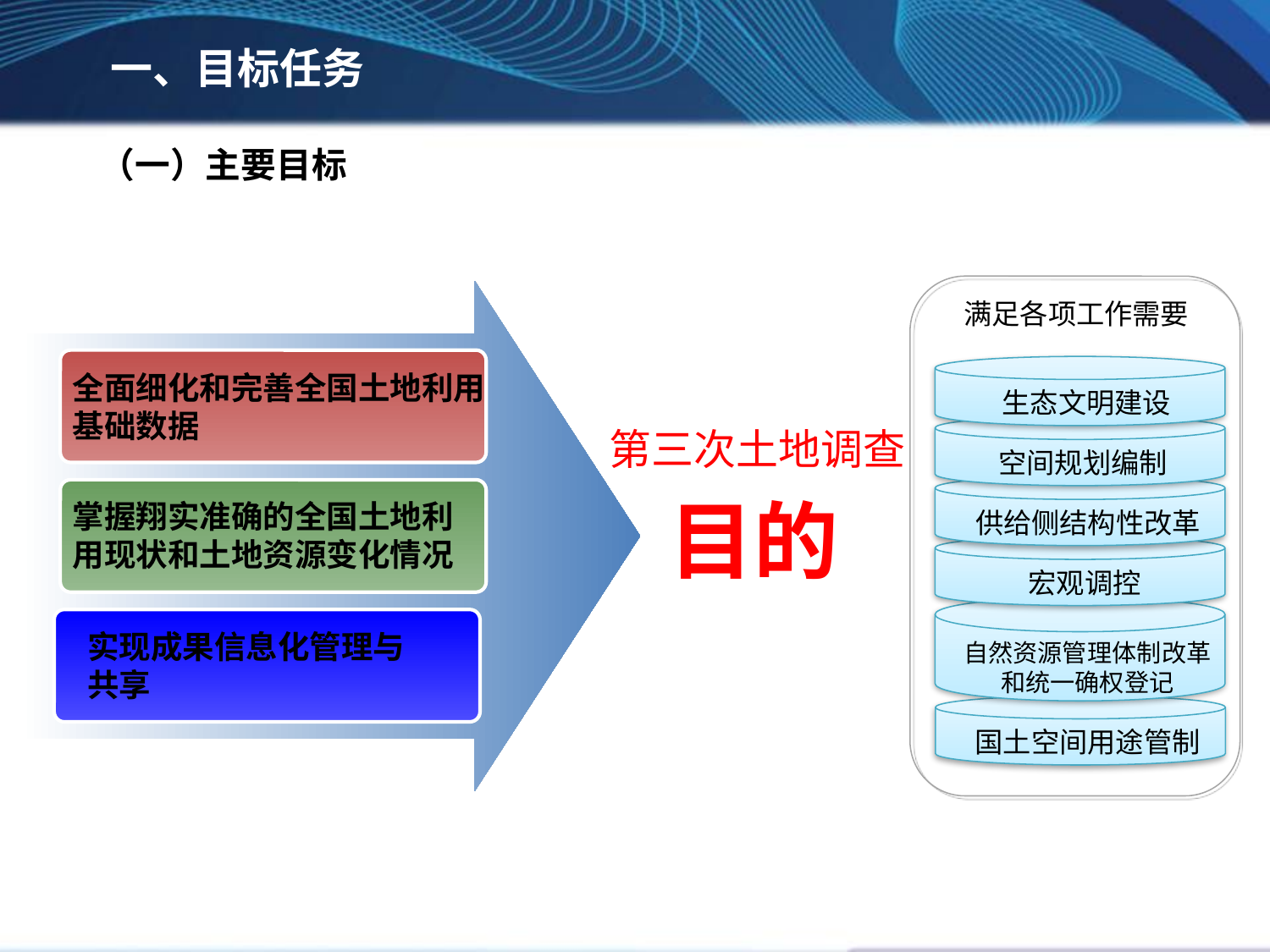

一、目标任务
（一）主要目标

满足各项工作需要

全面细化和完善全国土地利用基础数据

掌握翔实准确的全国土地利用现状和土地资源变化情况

实现成果信息化管理与共享

生态文明建设
第三次土地调查
目的

空间规划编制

供给侧结构性改革

宏观调控

自然资源管理体制改革
和统一确权登记

国土空间用途管制